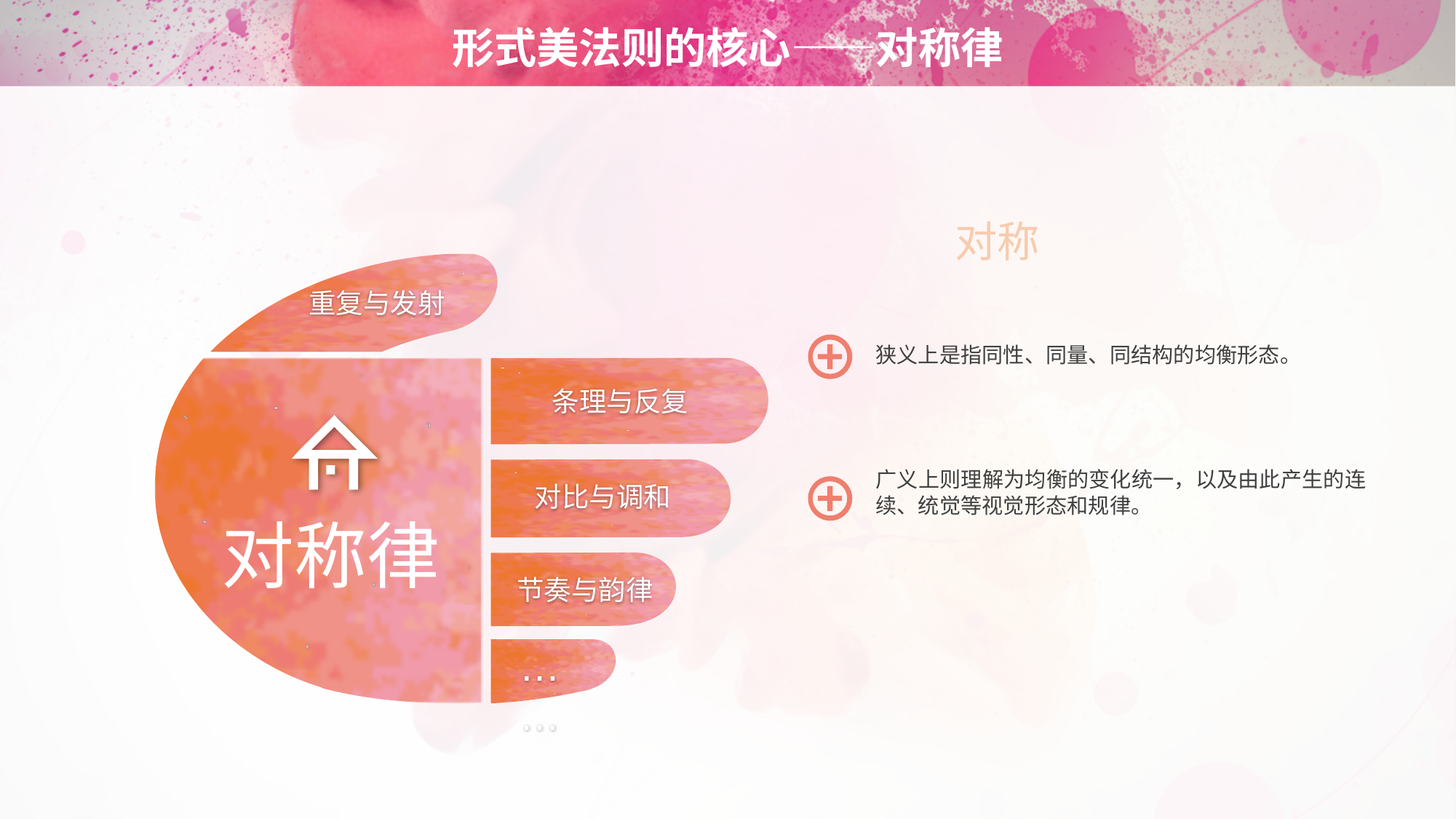

# 形式美法则的核心——对称律

对称

重复与发射

狭义上是指同性、同量、同结构的均衡形态。

条理与反复

对称律
广义上则理解为均衡的变化统一，以及由此产生的连续、统觉等视觉形态和规律。

对比与调和

节奏与韵律

……